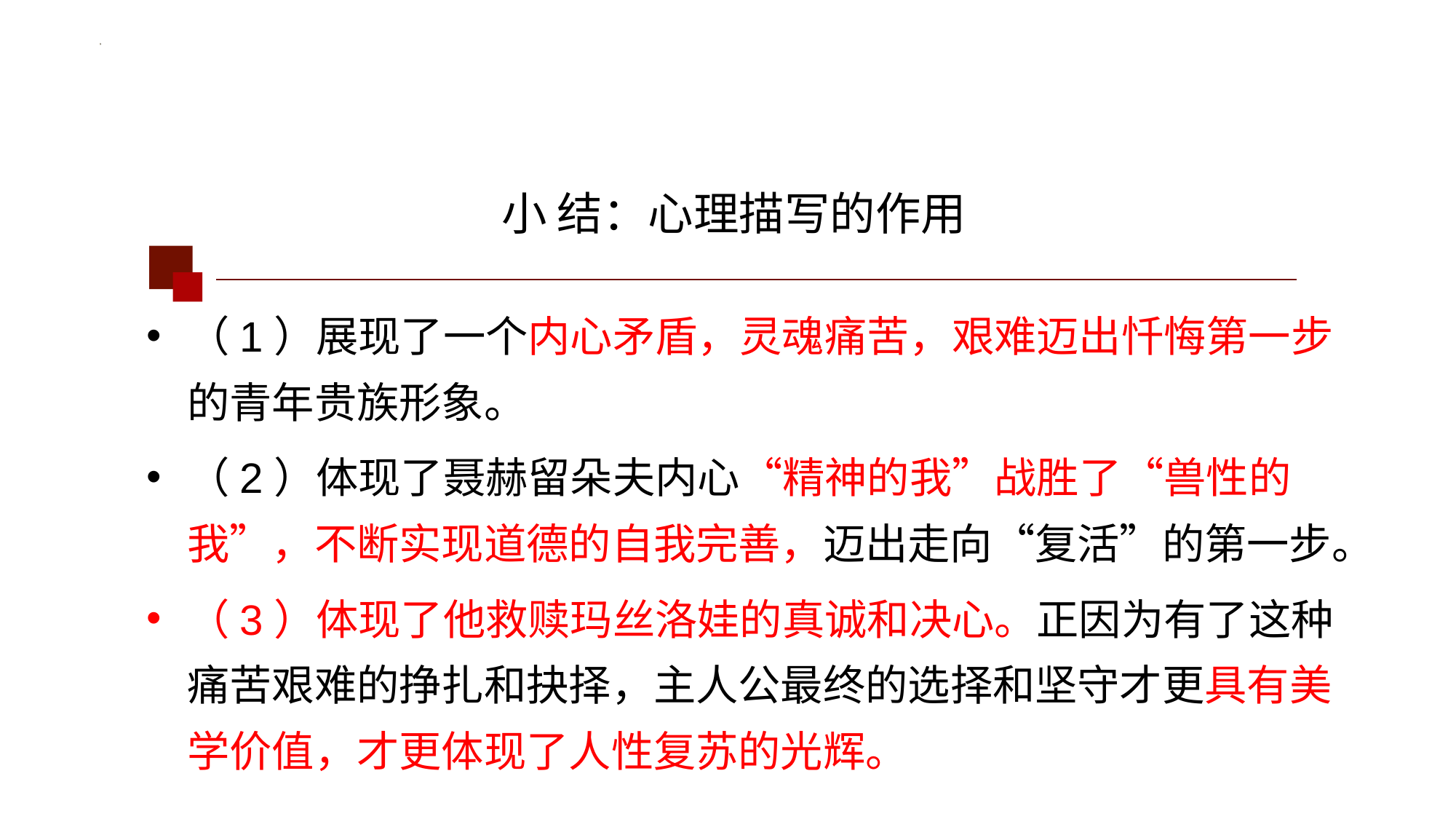

小 结：心理描写的作用

（1）展现了一个内心矛盾，灵魂痛苦，艰难迈出忏悔第一步的青年贵族形象。
（2）体现了聂赫留朵夫内心“精神的我”战胜了“兽性的我”，不断实现道德的自我完善，迈出走向“复活”的第一步。
（3）体现了他救赎玛丝洛娃的真诚和决心。正因为有了这种痛苦艰难的挣扎和抉择，主人公最终的选择和坚守才更具有美学价值，才更体现了人性复苏的光辉。